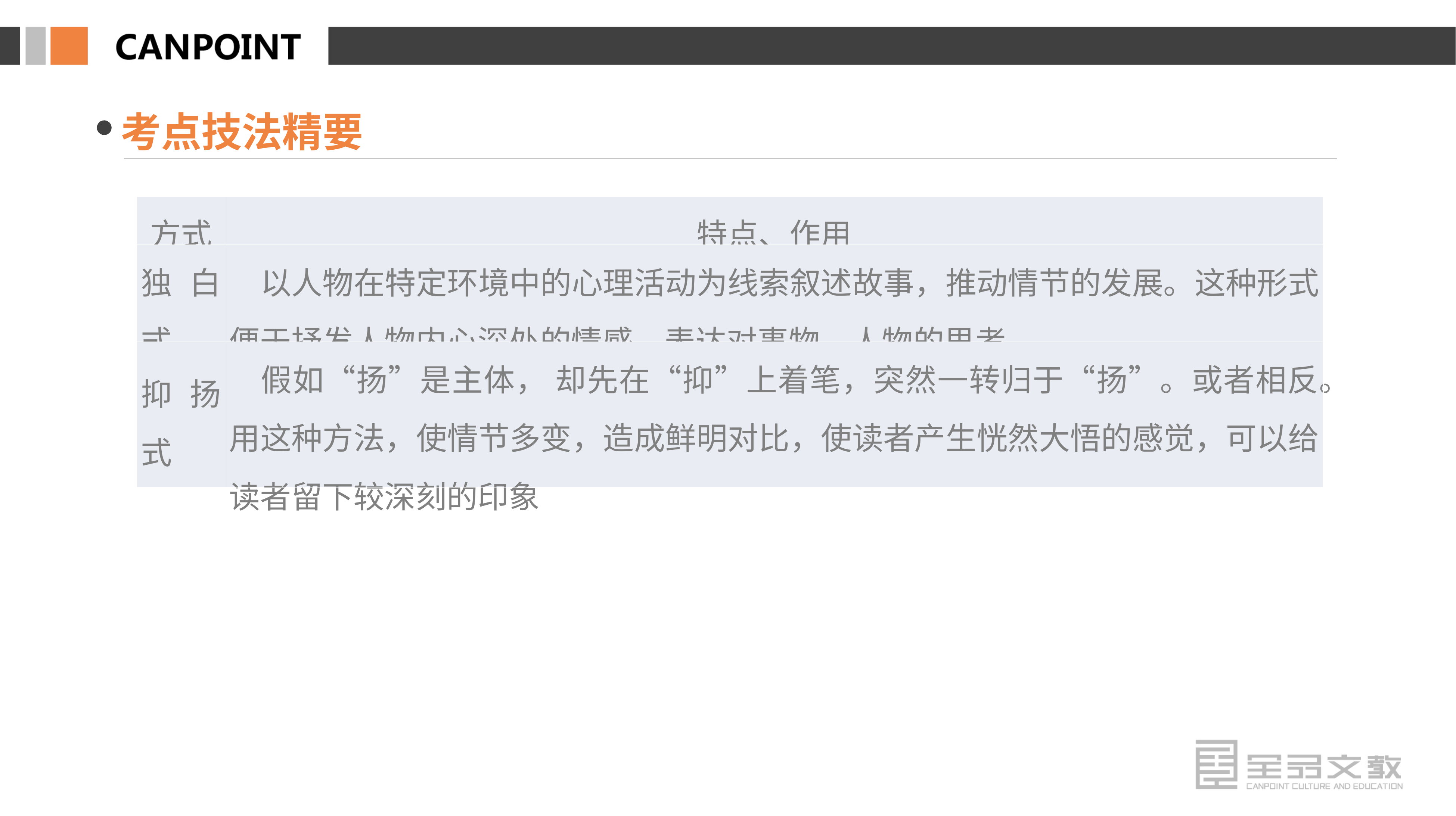

考点技法精要

| 方式 | 特点、作用 |
| --- | --- |
| 独白式 | 以人物在特定环境中的心理活动为线索叙述故事，推动情节的发展。这种形式便于抒发人物内心深处的情感，表达对事物、人物的思考 |
| 抑扬式 | 假如“扬”是主体， 却先在“抑”上着笔，突然一转归于“扬”。或者相反。用这种方法，使情节多变，造成鲜明对比，使读者产生恍然大悟的感觉，可以给读者留下较深刻的印象 |